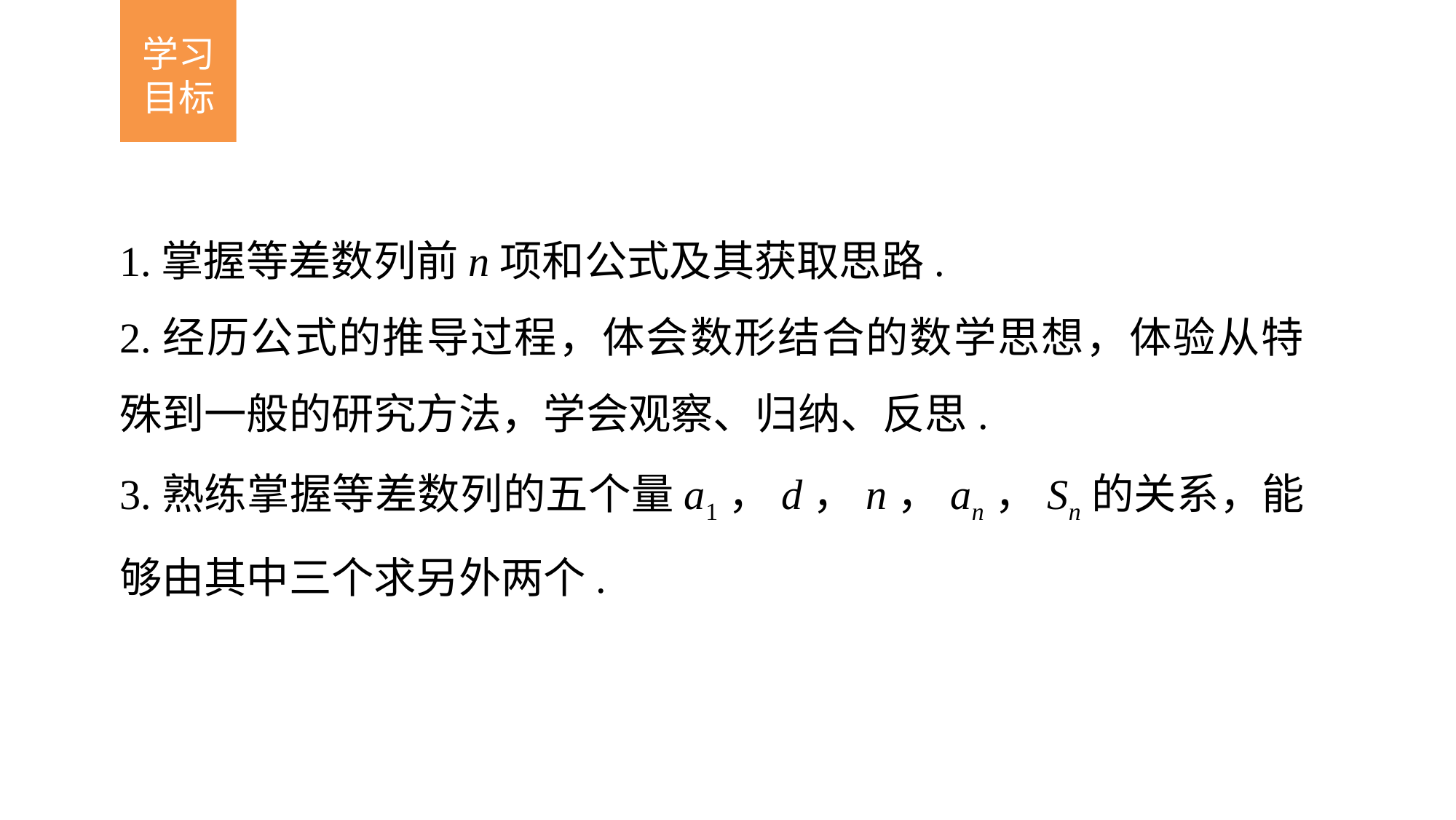

学习目标
1.掌握等差数列前n项和公式及其获取思路.
2.经历公式的推导过程，体会数形结合的数学思想，体验从特殊到一般的研究方法，学会观察、归纳、反思.
3.熟练掌握等差数列的五个量a1，d，n，an，Sn的关系，能够由其中三个求另外两个.